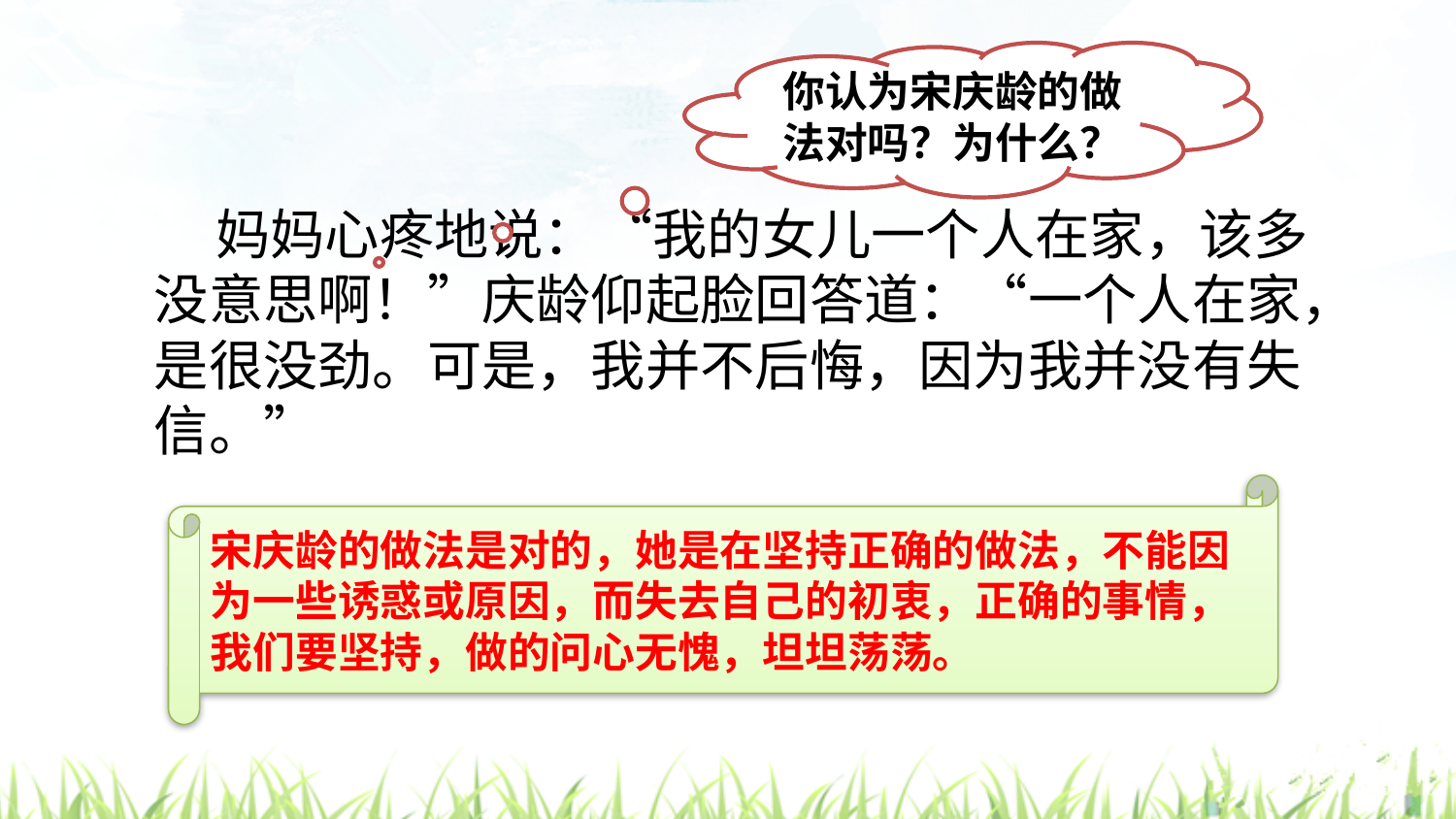

你认为宋庆龄的做法对吗？为什么？
    妈妈心疼地说：“我的女儿一个人在家，该多没意思啊！”庆龄仰起脸回答道：“一个人在家，是很没劲。可是，我并不后悔，因为我并没有失信。”

宋庆龄的做法是对的，她是在坚持正确的做法，不能因为一些诱惑或原因，而失去自己的初衷，正确的事情，我们要坚持，做的问心无愧，坦坦荡荡。